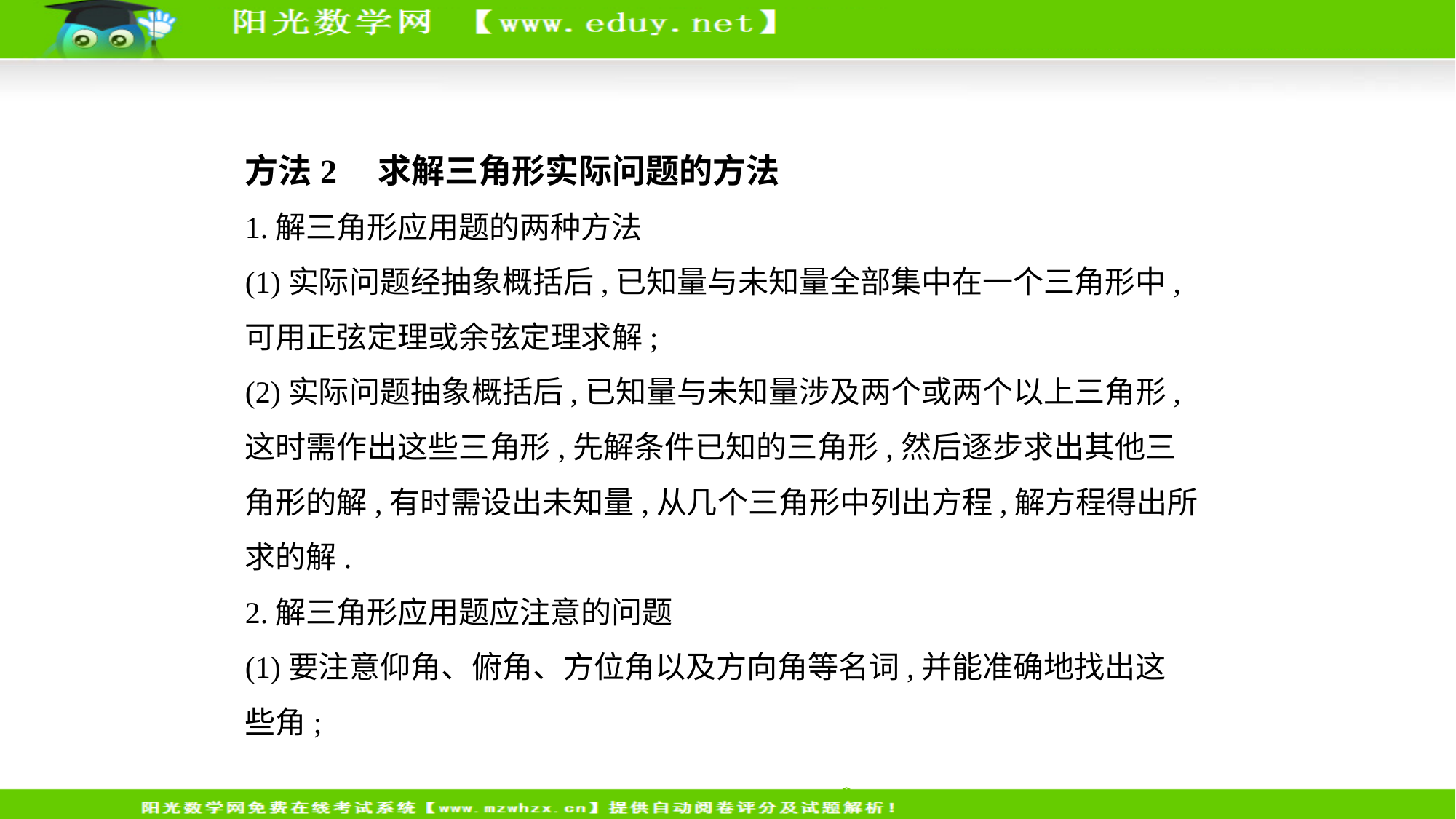

方法2    求解三角形实际问题的方法
1.解三角形应用题的两种方法
(1)实际问题经抽象概括后,已知量与未知量全部集中在一个三角形中,
可用正弦定理或余弦定理求解;
(2)实际问题抽象概括后,已知量与未知量涉及两个或两个以上三角形,
这时需作出这些三角形,先解条件已知的三角形,然后逐步求出其他三
角形的解,有时需设出未知量,从几个三角形中列出方程,解方程得出所
求的解.
2.解三角形应用题应注意的问题
(1)要注意仰角、俯角、方位角以及方向角等名词,并能准确地找出这
些角;